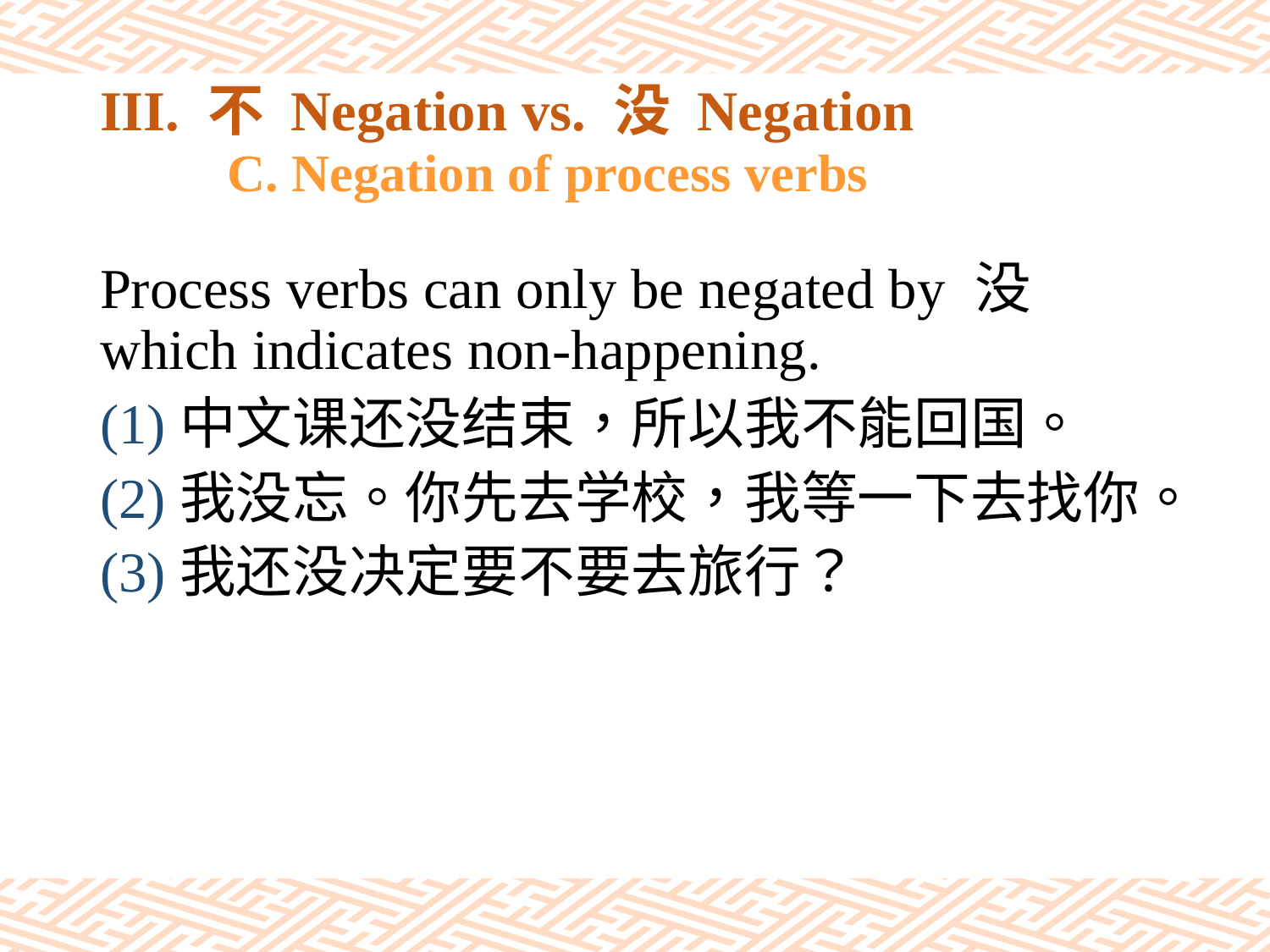

# III. 不 Negation vs. 没 Negation C. Negation of process verbs
Process verbs can only be negated by 没 which indicates non-happening.
(1)中文课还没结束，所以我不能回国。
(2)我没忘。你先去学校，我等一下去找你。
(3)我还没决定要不要去旅行？